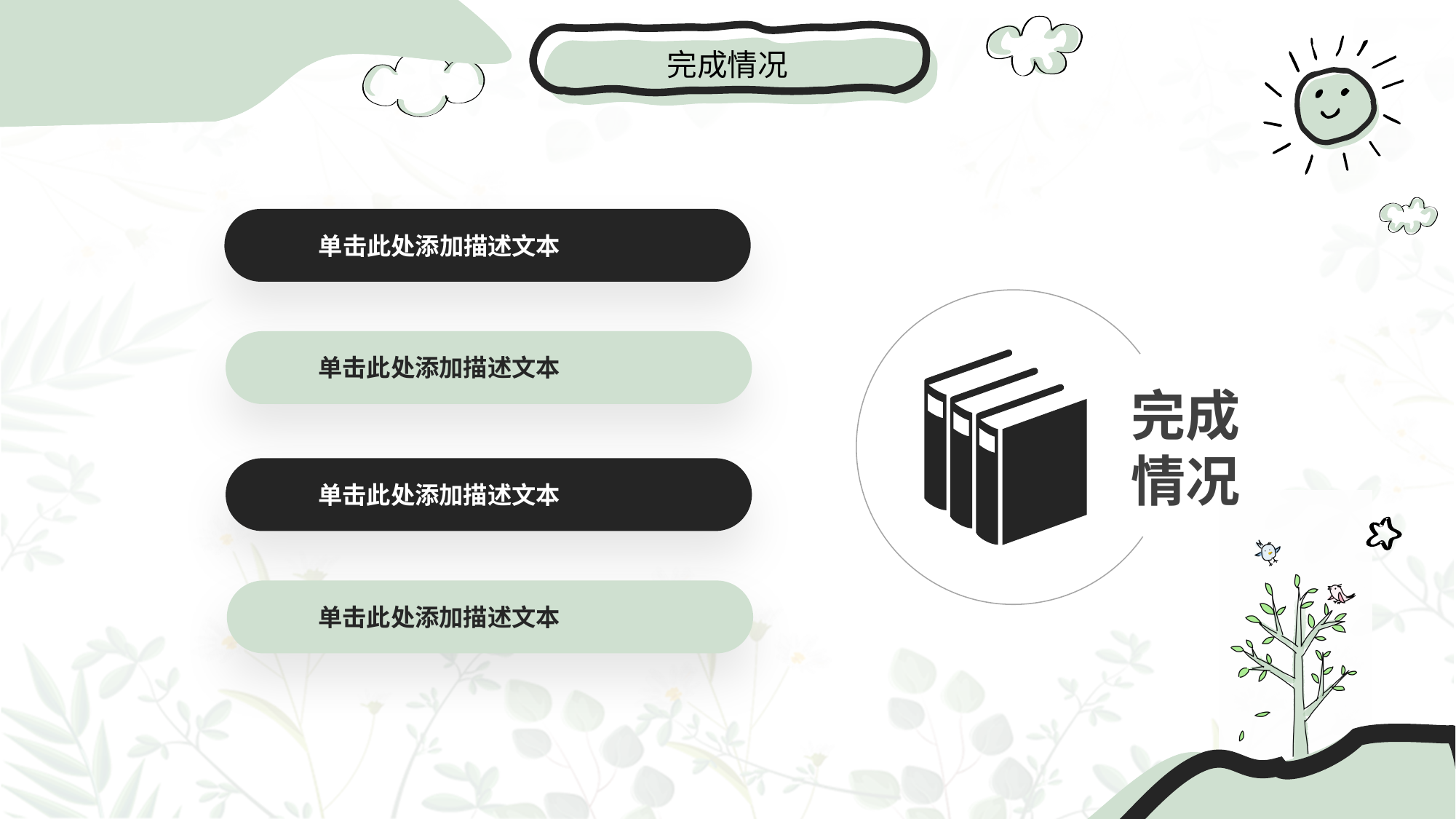

完成情况
01

单击此处添加描述文本

单击此处添加描述文本

完成
情况

单击此处添加描述文本

单击此处添加描述文本